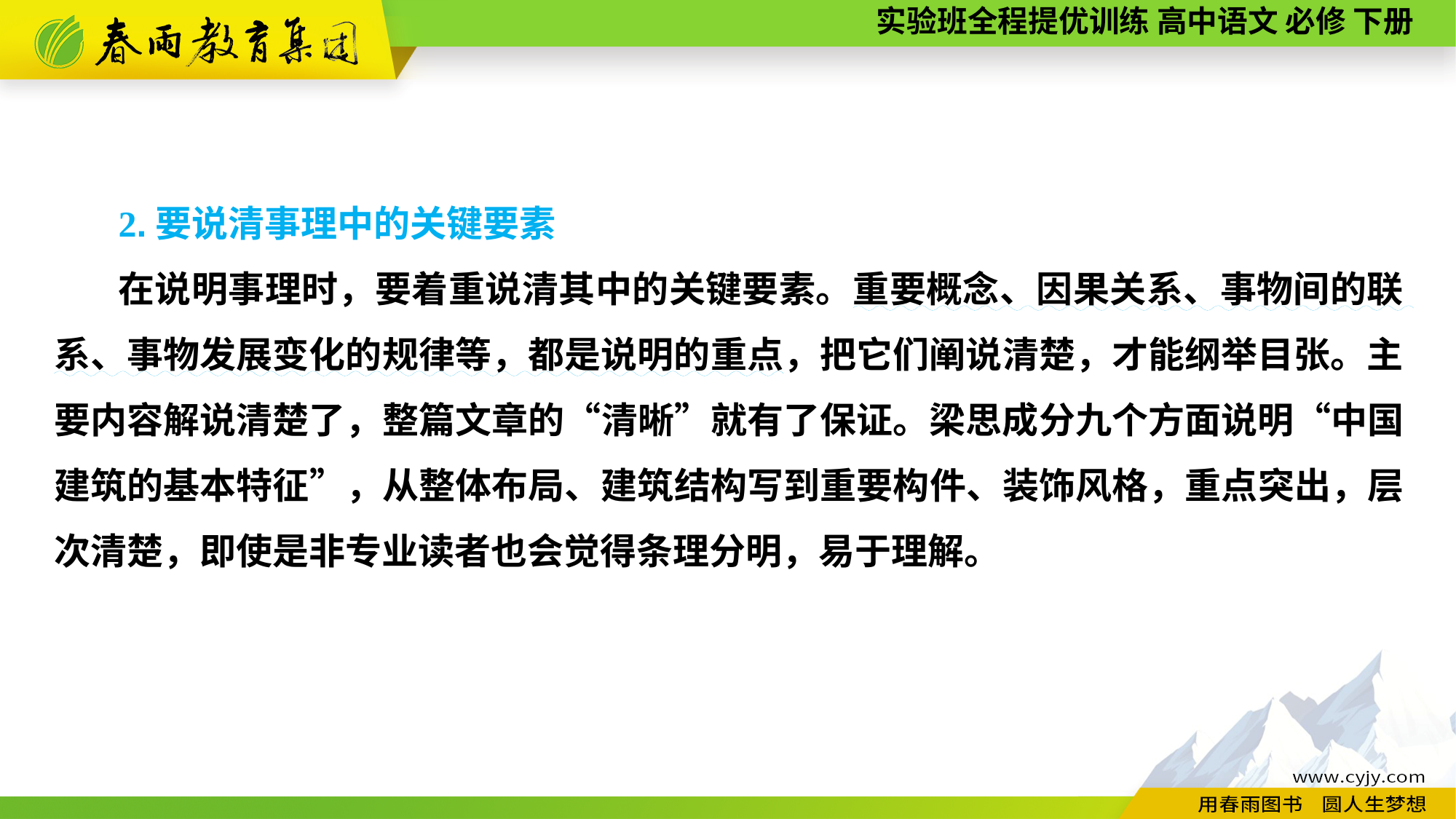

2.要说清事理中的关键要素
在说明事理时，要着重说清其中的关键要素。重要概念、因果关系、事物间的联系、事物发展变化的规律等，都是说明的重点，把它们阐说清楚，才能纲举目张。主要内容解说清楚了，整篇文章的“清晰”就有了保证。梁思成分九个方面说明“中国建筑的基本特征”，从整体布局、建筑结构写到重要构件、装饰风格，重点突出，层次清楚，即使是非专业读者也会觉得条理分明，易于理解。